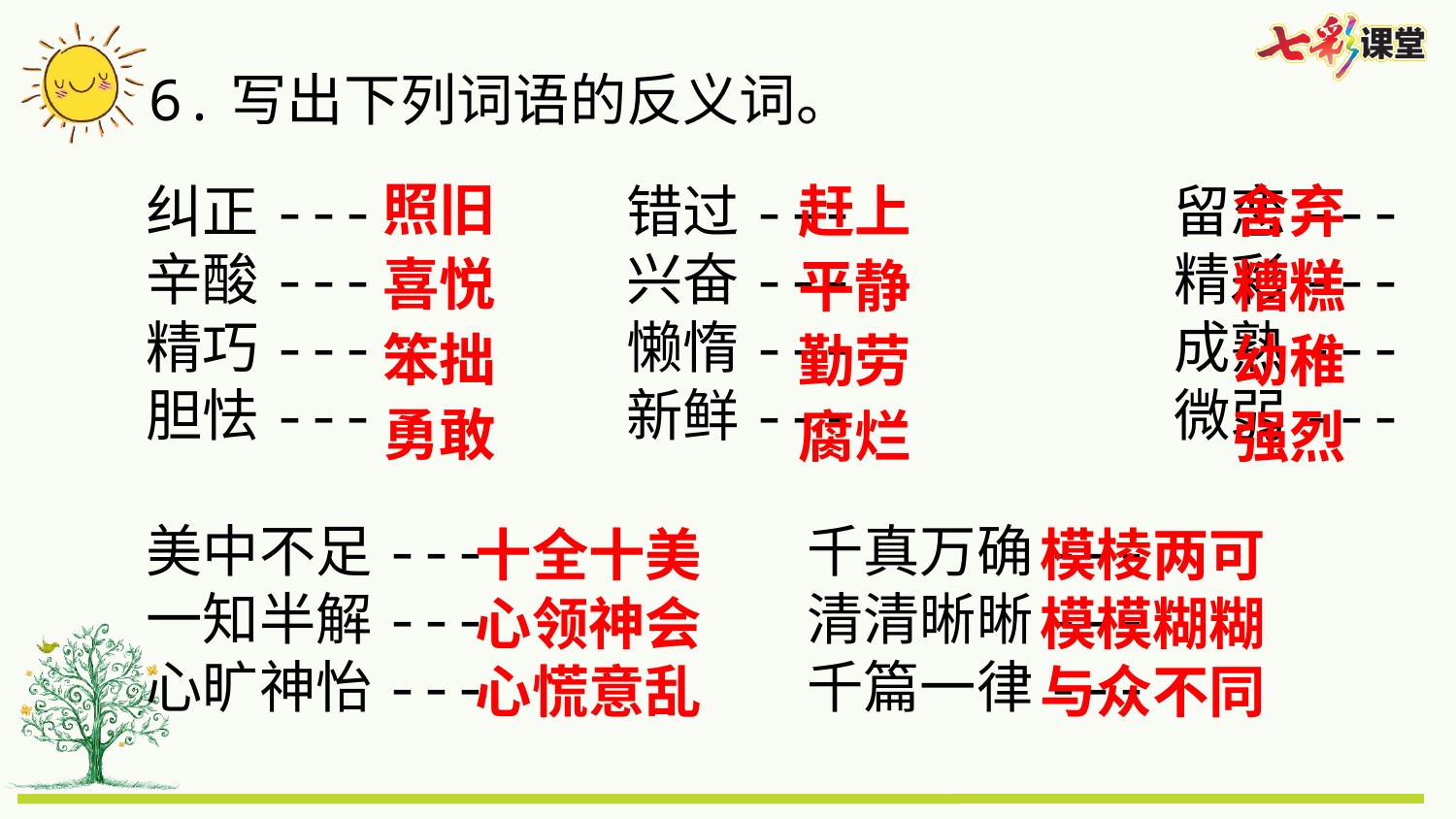

6.写出下列词语的反义词。
照旧
纠正---       错过---         留恋---
辛酸---       兴奋---         精彩---
精巧---       懒惰---         成熟---
胆怯---       新鲜---         微弱---

美中不足---         千真万确---
一知半解---         清清晰晰---
心旷神怡---         千篇一律---
赶上
舍弃
喜悦
平静
糟糕
笨拙
勤劳
幼稚
勇敢
腐烂
强烈
十全十美
模棱两可
心领神会
模模糊糊
心慌意乱
与众不同